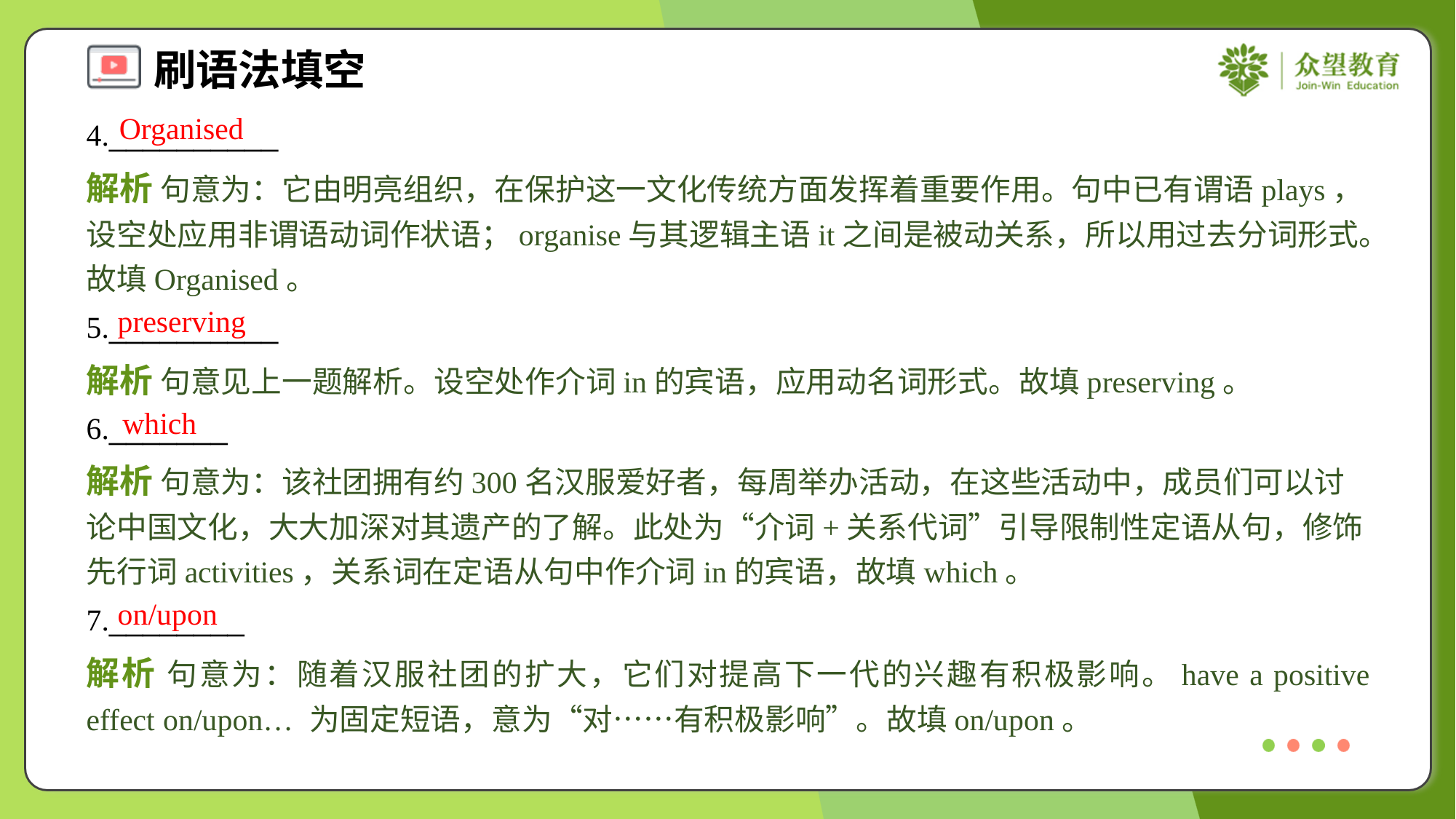

Organised
4.__________
解析 句意为：它由明亮组织，在保护这一文化传统方面发挥着重要作用。句中已有谓语plays，设空处应用非谓语动词作状语；organise与其逻辑主语it之间是被动关系，所以用过去分词形式。故填Organised。
preserving
5.__________
解析 句意见上一题解析。设空处作介词in的宾语，应用动名词形式。故填preserving。
which
6._______
解析 句意为：该社团拥有约300名汉服爱好者，每周举办活动，在这些活动中，成员们可以讨论中国文化，大大加深对其遗产的了解。此处为“介词+关系代词”引导限制性定语从句，修饰先行词activities，关系词在定语从句中作介词in的宾语，故填which。
on/upon
7.________
解析 句意为：随着汉服社团的扩大，它们对提高下一代的兴趣有积极影响。have a positive effect on/upon… 为固定短语，意为“对……有积极影响”。故填on/upon。